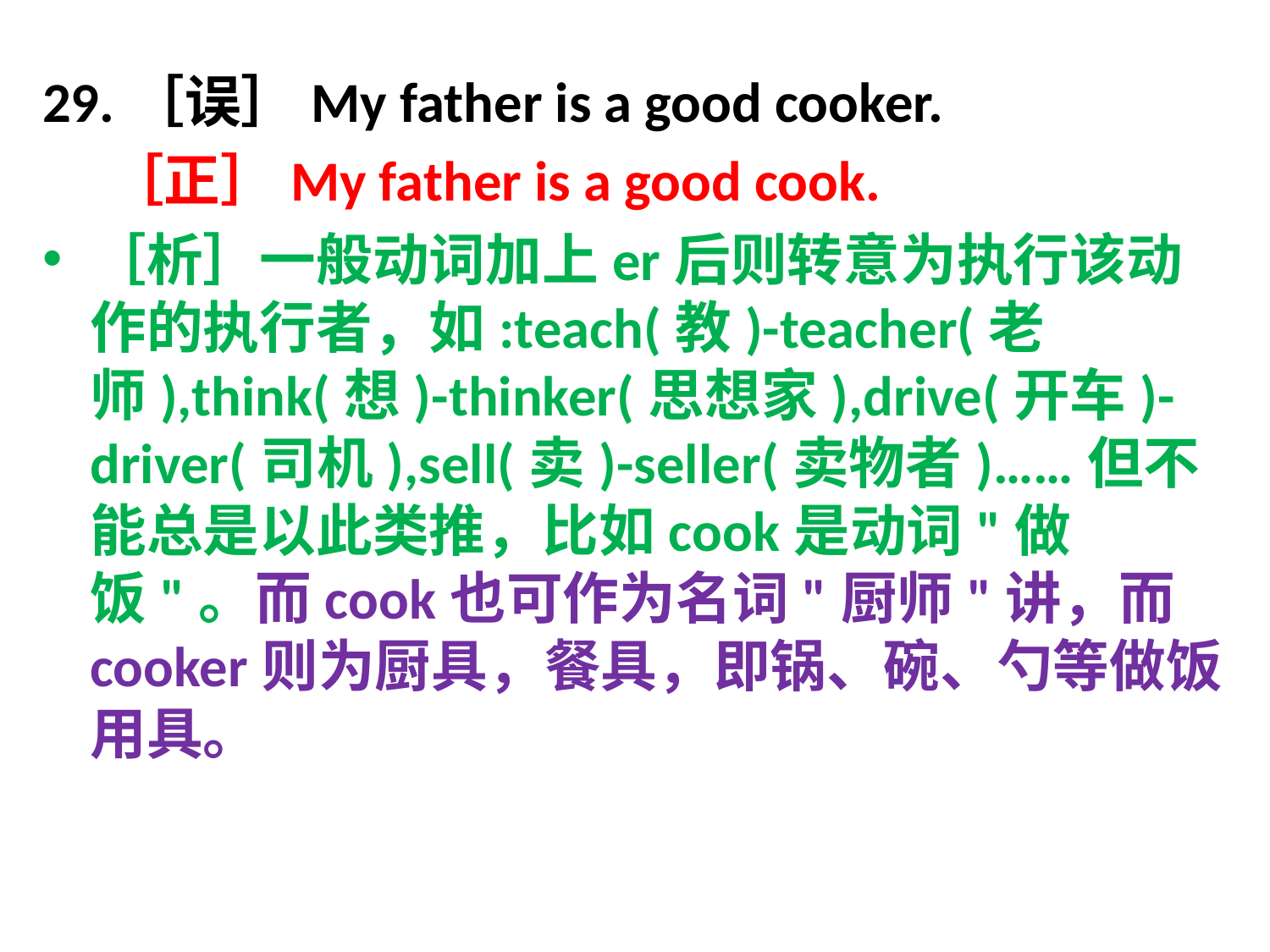

29.［误］My father is a good cooker.
    ［正］My father is a good cook.
［析］一般动词加上er后则转意为执行该动作的执行者，如:teach(教)-teacher(老师),think(想)-thinker(思想家),drive(开车)-driver(司机),sell(卖)-seller(卖物者)……但不能总是以此类推，比如cook是动词"做饭"。而cook也可作为名词"厨师"讲，而cooker则为厨具，餐具，即锅、碗、勺等做饭用具。